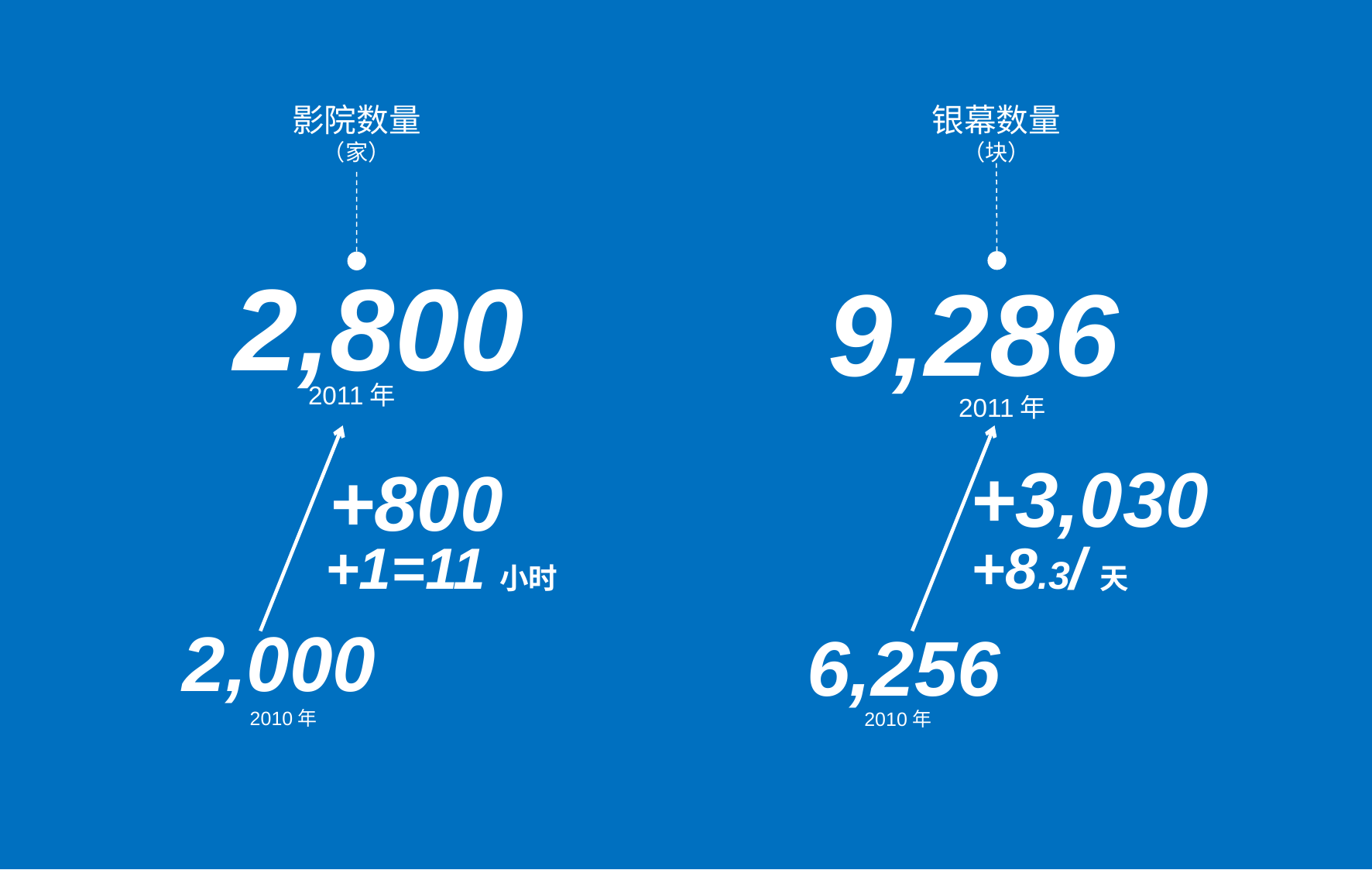

影院数量
（家）
银幕数量
（块）
2,800

9,286
2011年
2011年
+3,030
+800
+1=11小时
+8.3/天
2,000
6,256
2010年
2010年